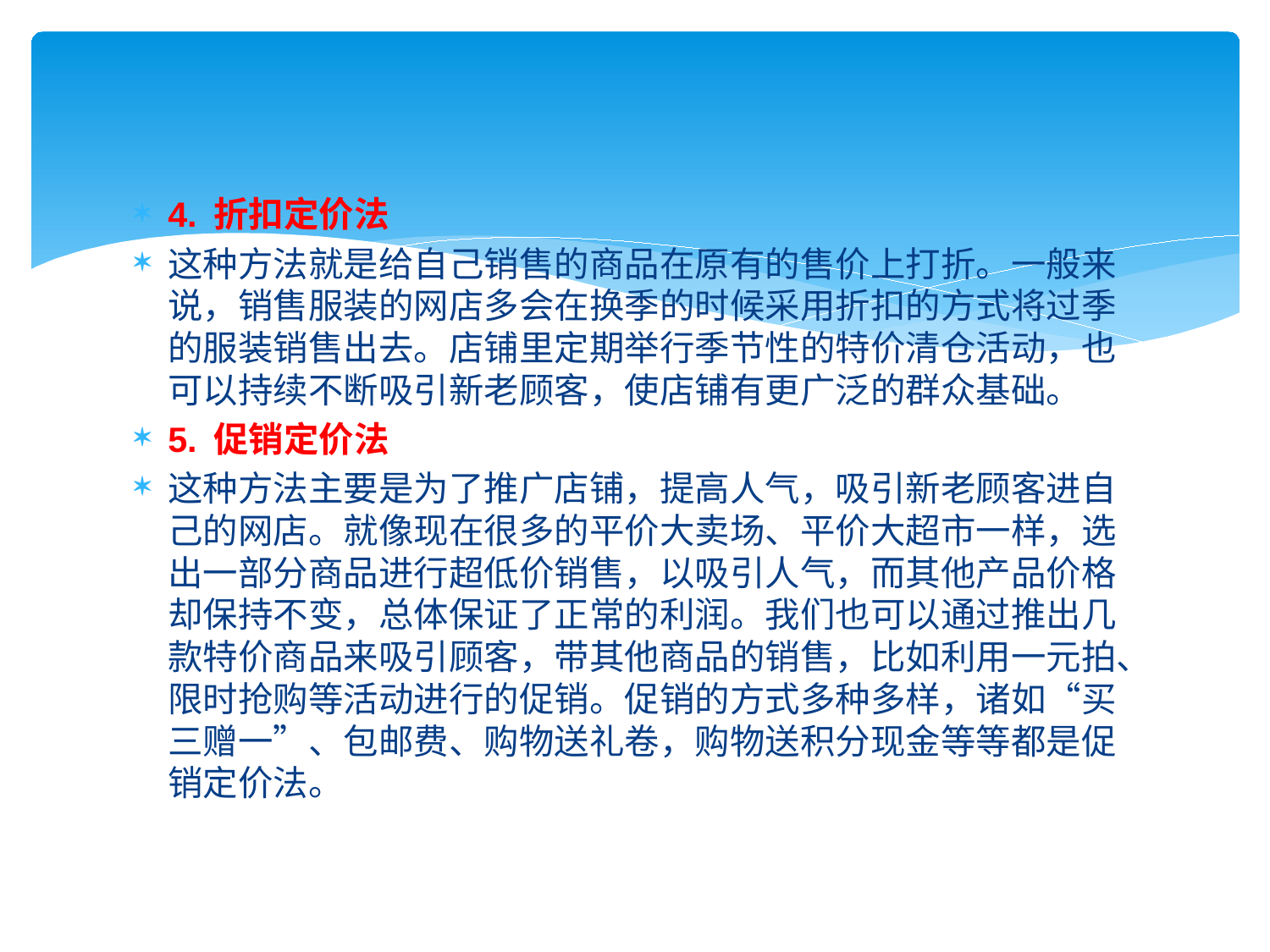

4. 折扣定价法
这种方法就是给自己销售的商品在原有的售价上打折。一般来说，销售服装的网店多会在换季的时候采用折扣的方式将过季的服装销售出去。店铺里定期举行季节性的特价清仓活动，也可以持续不断吸引新老顾客，使店铺有更广泛的群众基础。
5. 促销定价法
这种方法主要是为了推广店铺，提高人气，吸引新老顾客进自己的网店。就像现在很多的平价大卖场、平价大超市一样，选出一部分商品进行超低价销售，以吸引人气，而其他产品价格却保持不变，总体保证了正常的利润。我们也可以通过推出几款特价商品来吸引顾客，带其他商品的销售，比如利用一元拍、限时抢购等活动进行的促销。促销的方式多种多样，诸如“买三赠一”、包邮费、购物送礼卷，购物送积分现金等等都是促销定价法。